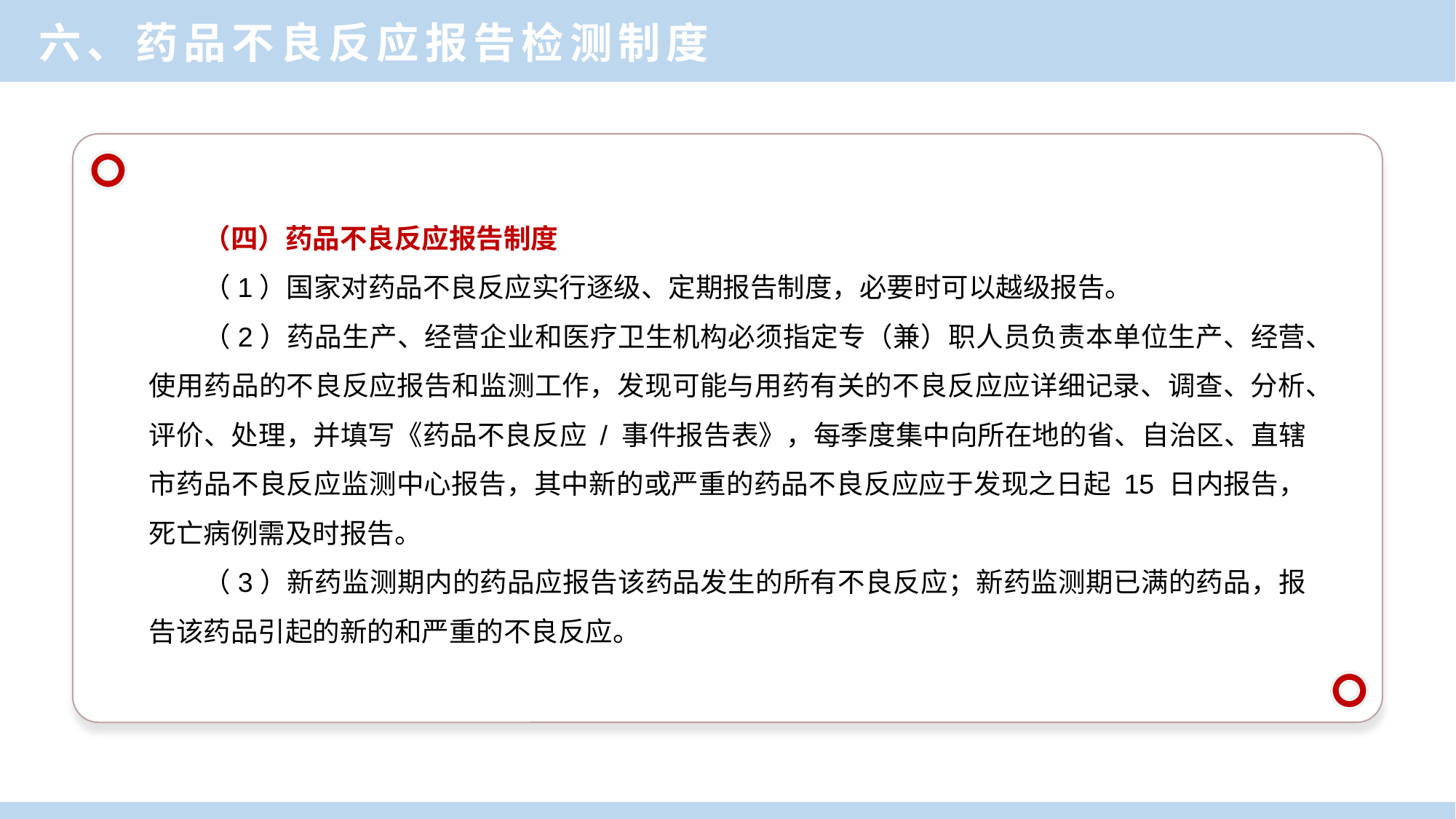

六、药品不良反应报告检测制度

（四）药品不良反应报告制度
（1）国家对药品不良反应实行逐级、定期报告制度，必要时可以越级报告。
（2）药品生产、经营企业和医疗卫生机构必须指定专（兼）职人员负责本单位生产、经营、使用药品的不良反应报告和监测工作，发现可能与用药有关的不良反应应详细记录、调查、分析、评价、处理，并填写《药品不良反应 / 事件报告表》，每季度集中向所在地的省、自治区、直辖市药品不良反应监测中心报告，其中新的或严重的药品不良反应应于发现之日起 15 日内报告，死亡病例需及时报告。
（3）新药监测期内的药品应报告该药品发生的所有不良反应；新药监测期已满的药品，报告该药品引起的新的和严重的不良反应。